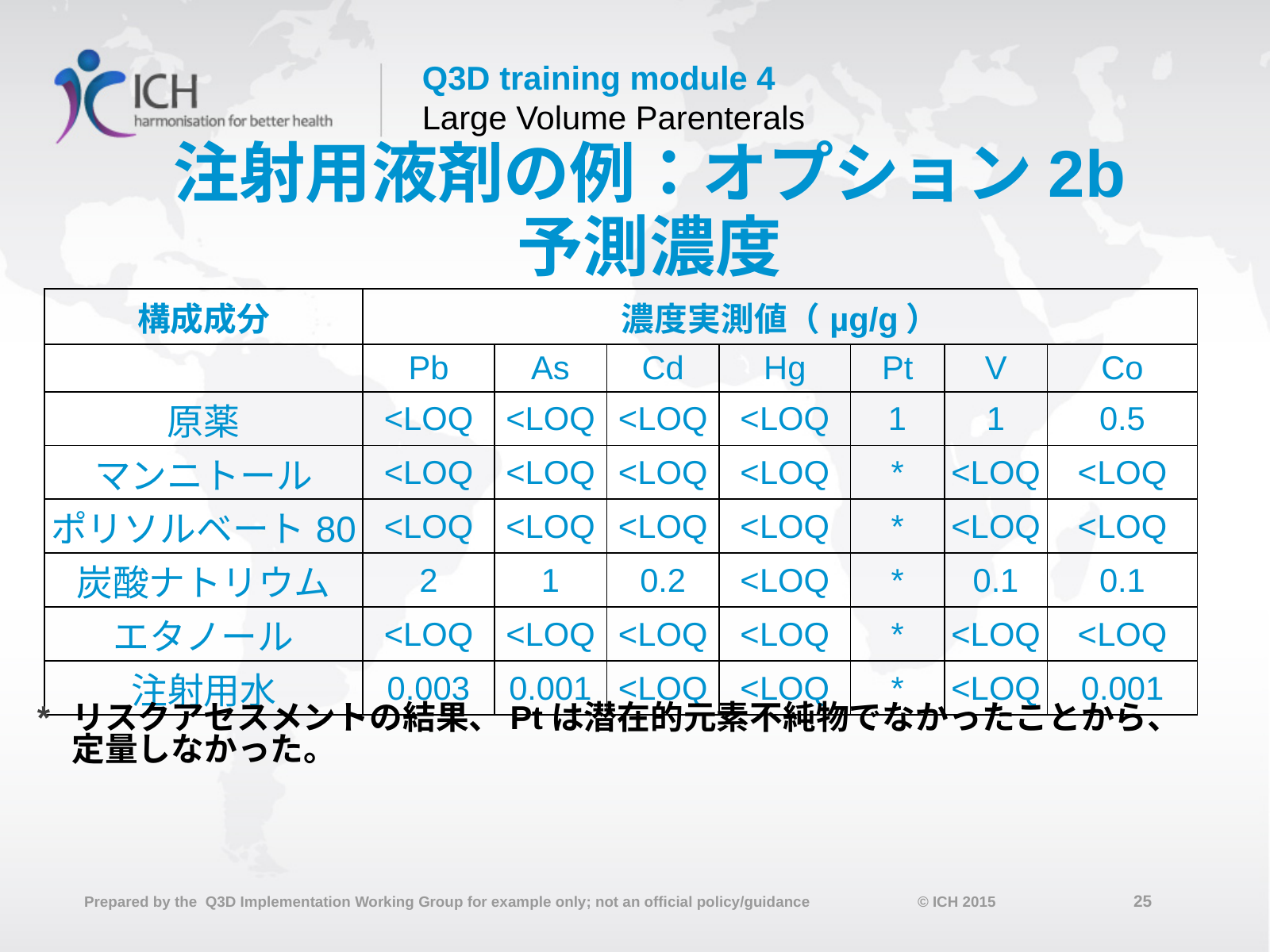

# 注射用液剤の例：オプション2b 予測濃度
| 構成成分 | 濃度実測値（µg/g） |  |  |  |  |  |  |
| --- | --- | --- | --- | --- | --- | --- | --- |
|  | Pb | As | Cd | Hg | Pt | V | Co |
| 原薬 | <LOQ | <LOQ | <LOQ | <LOQ | 1 | 1 | 0.5 |
| マンニトール | <LOQ | <LOQ | <LOQ | <LOQ | \* | <LOQ | <LOQ |
| ポリソルベート80 | <LOQ | <LOQ | <LOQ | <LOQ | \* | <LOQ | <LOQ |
| 炭酸ナトリウム | 2 | 1 | 0.2 | <LOQ | \* | 0.1 | 0.1 |
| エタノール | <LOQ | <LOQ | <LOQ | <LOQ | \* | <LOQ | <LOQ |
| 注射用水 | 0.003 | 0.001 | <LOQ | <LOQ | \* | <LOQ | 0.001 |
*	リスクアセスメントの結果、Ptは潜在的元素不純物でなかったことから、定量しなかった。